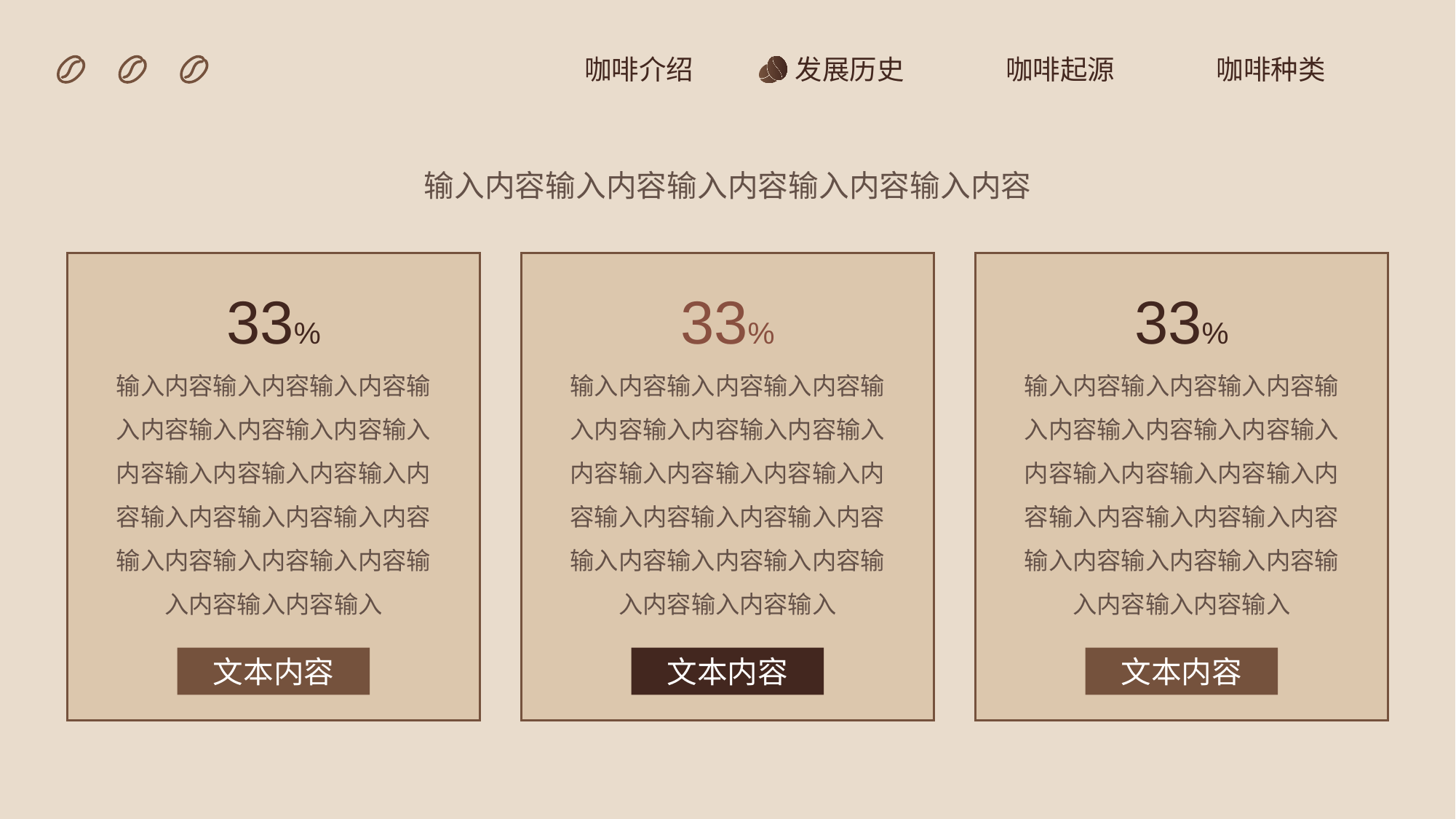

咖啡介绍
发展历史
咖啡起源
咖啡种类

输入内容输入内容输入内容输入内容输入内容

33%
33%
33%
输入内容输入内容输入内容输入内容输入内容输入内容输入内容输入内容输入内容输入内容输入内容输入内容输入内容输入内容输入内容输入内容输入内容输入内容输入
输入内容输入内容输入内容输入内容输入内容输入内容输入内容输入内容输入内容输入内容输入内容输入内容输入内容输入内容输入内容输入内容输入内容输入内容输入
输入内容输入内容输入内容输入内容输入内容输入内容输入内容输入内容输入内容输入内容输入内容输入内容输入内容输入内容输入内容输入内容输入内容输入内容输入
文本内容
文本内容
文本内容